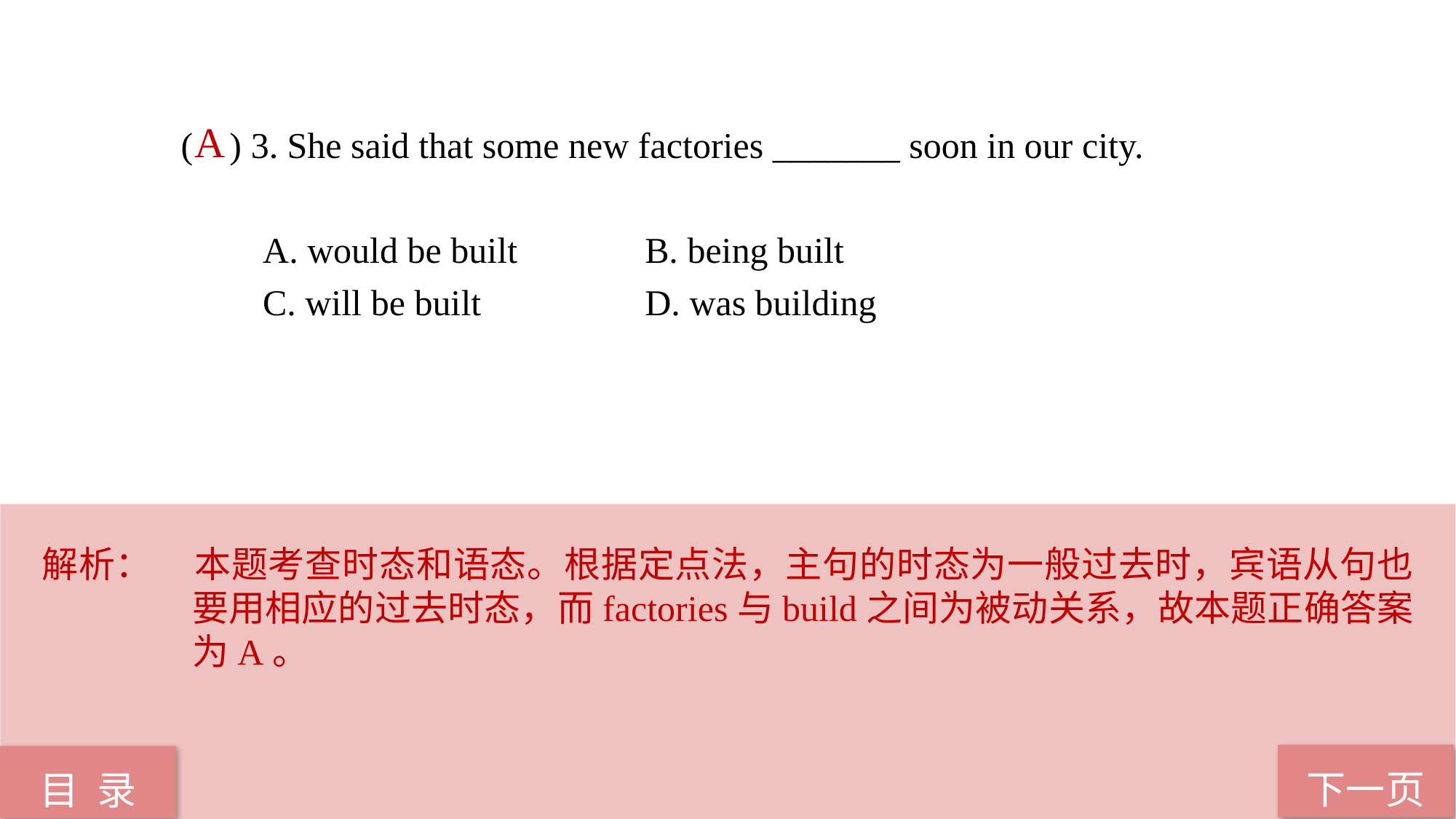

(    ) 3. She said that some new factories _______ soon in our city.

         A. would be built              B. being built
         C. will be built                  D. was building
A
解析：	本题考查时态和语态。根据定点法，主句的时态为一般过去时，宾语从句也要用相应的过去时态，而factories与build之间为被动关系，故本题正确答案为A。